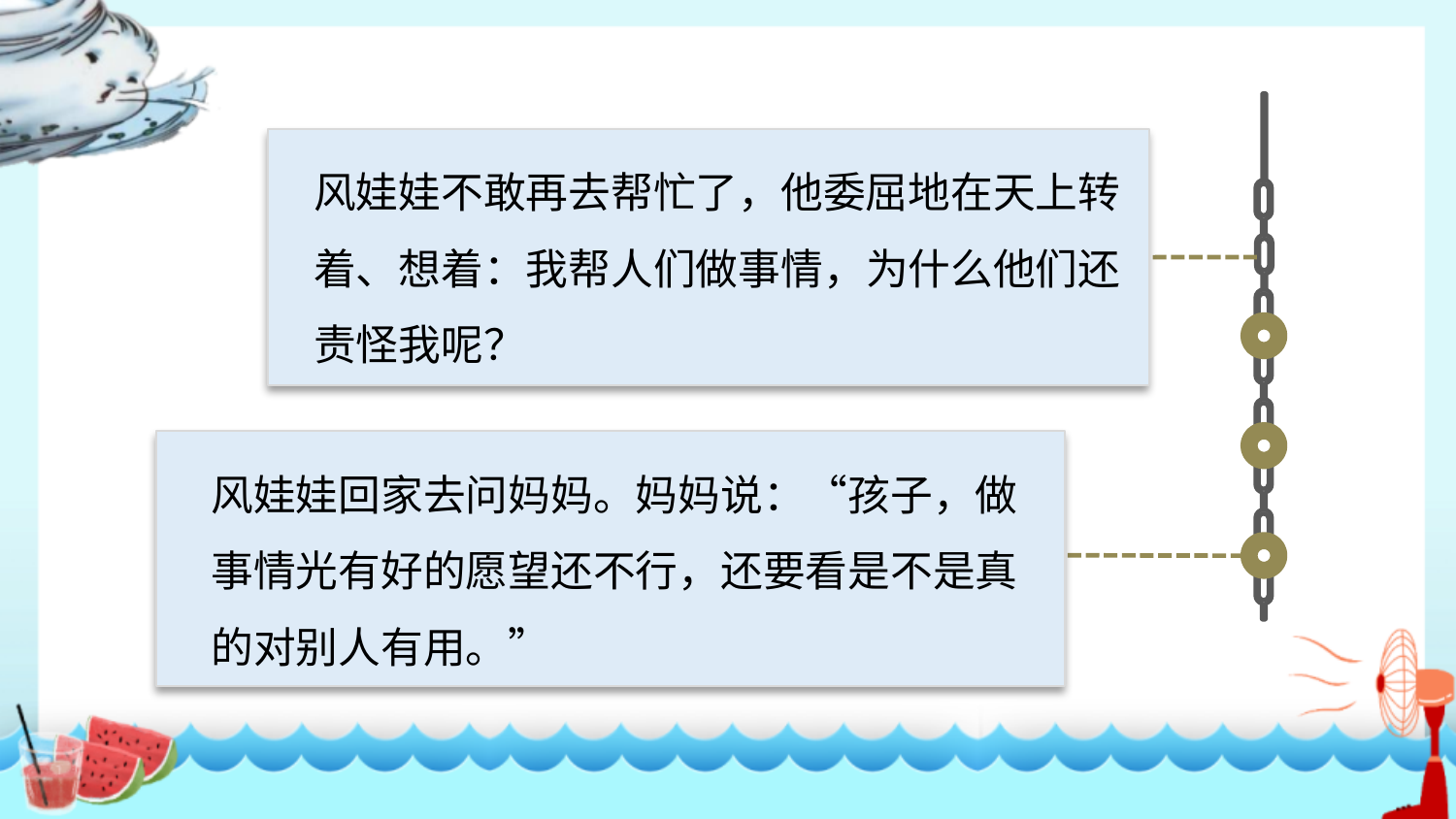

小学学科网  xuekeedu.com
风娃娃不敢再去帮忙了，他委屈地在天上转着、想着：我帮人们做事情，为什么他们还责怪我呢？
小学学科网  xuekeedu.com
小学学科网  xuekeedu.com

风娃娃回家去问妈妈。妈妈说：“孩子，做事情光有好的愿望还不行，还要看是不是真的对别人有用。”